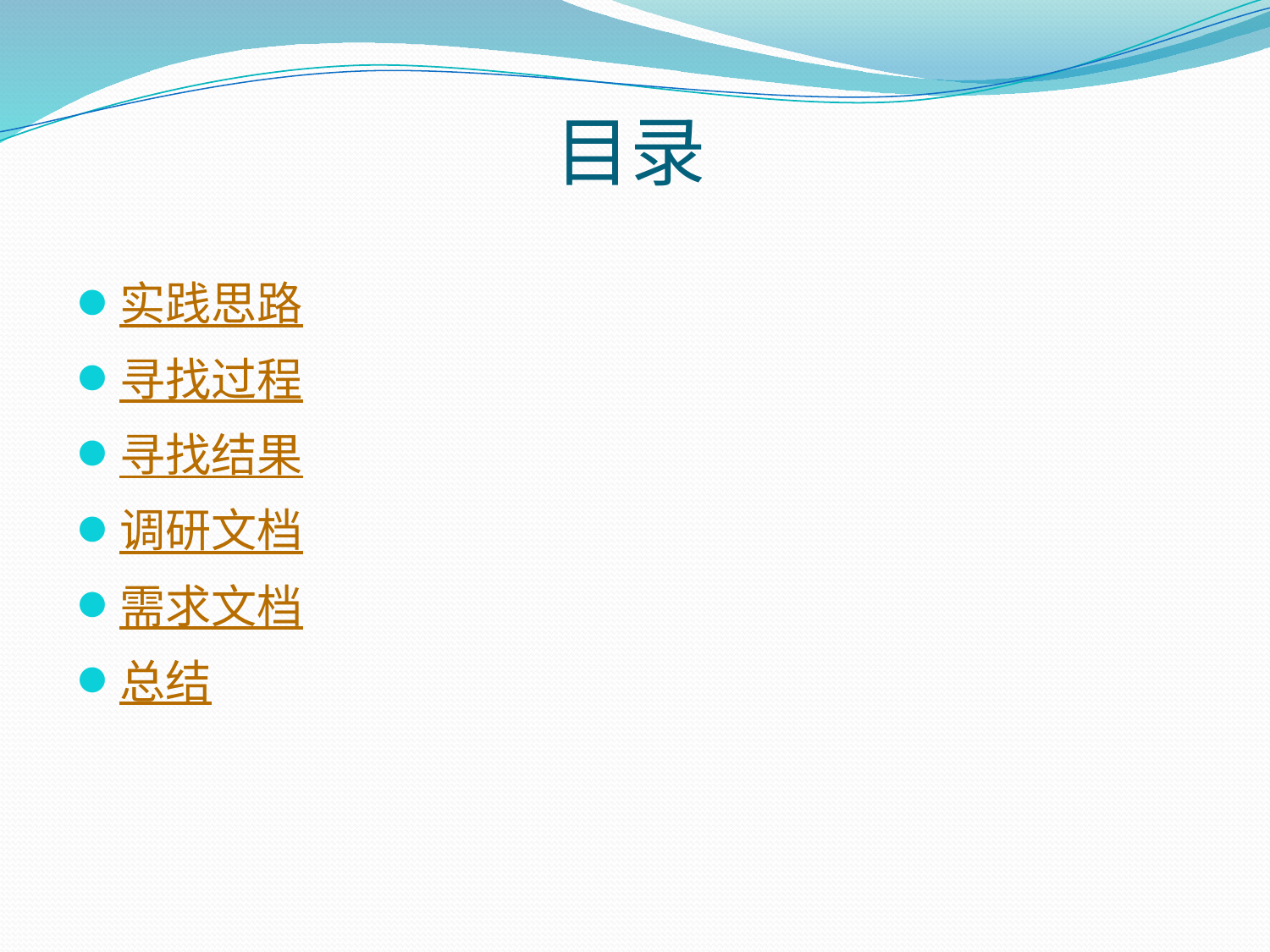

# 目录
实践思路
寻找过程
寻找结果
调研文档
需求文档
总结